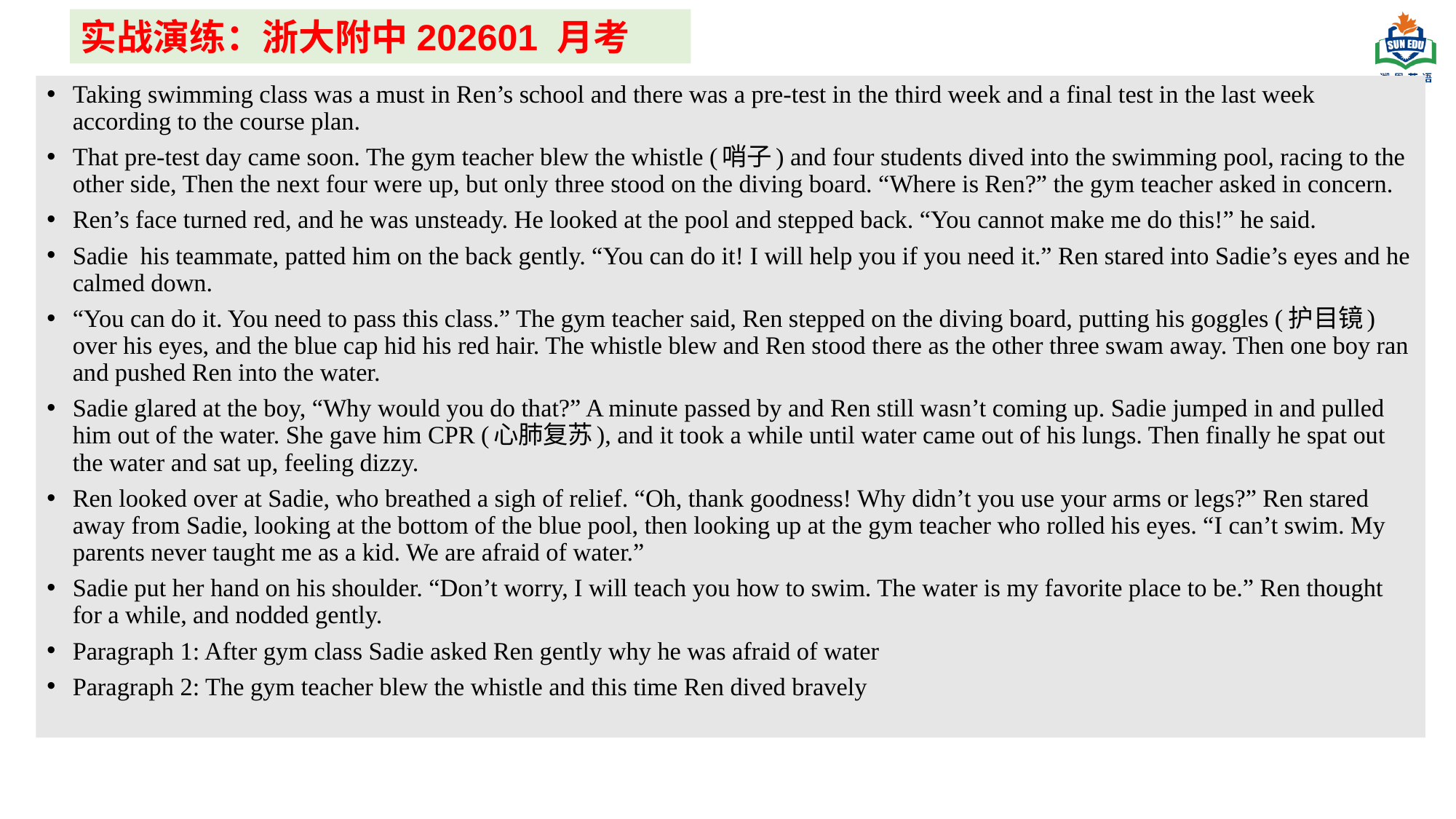

实战演练：浙大附中202601 月考
Taking swimming class was a must in Ren’s school and there was a pre-test in the third week and a final test in the last week according to the course plan.
That pre-test day came soon. The gym teacher blew the whistle (哨子) and four students dived into the swimming pool, racing to the other side, Then the next four were up, but only three stood on the diving board. “Where is Ren?” the gym teacher asked in concern.
Ren’s face turned red, and he was unsteady. He looked at the pool and stepped back. “You cannot make me do this!” he said.
Sadie  his teammate, patted him on the back gently. “You can do it! I will help you if you need it.” Ren stared into Sadie’s eyes and he calmed down.
“You can do it. You need to pass this class.” The gym teacher said, Ren stepped on the diving board, putting his goggles (护目镜) over his eyes, and the blue cap hid his red hair. The whistle blew and Ren stood there as the other three swam away. Then one boy ran and pushed Ren into the water.
Sadie glared at the boy, “Why would you do that?” A minute passed by and Ren still wasn’t coming up. Sadie jumped in and pulled him out of the water. She gave him CPR (心肺复苏), and it took a while until water came out of his lungs. Then finally he spat out the water and sat up, feeling dizzy.
Ren looked over at Sadie, who breathed a sigh of relief. “Oh, thank goodness! Why didn’t you use your arms or legs?” Ren stared away from Sadie, looking at the bottom of the blue pool, then looking up at the gym teacher who rolled his eyes. “I can’t swim. My parents never taught me as a kid. We are afraid of water.”
Sadie put her hand on his shoulder. “Don’t worry, I will teach you how to swim. The water is my favorite place to be.” Ren thought for a while, and nodded gently.
Paragraph 1: After gym class Sadie asked Ren gently why he was afraid of water
Paragraph 2: The gym teacher blew the whistle and this time Ren dived bravely